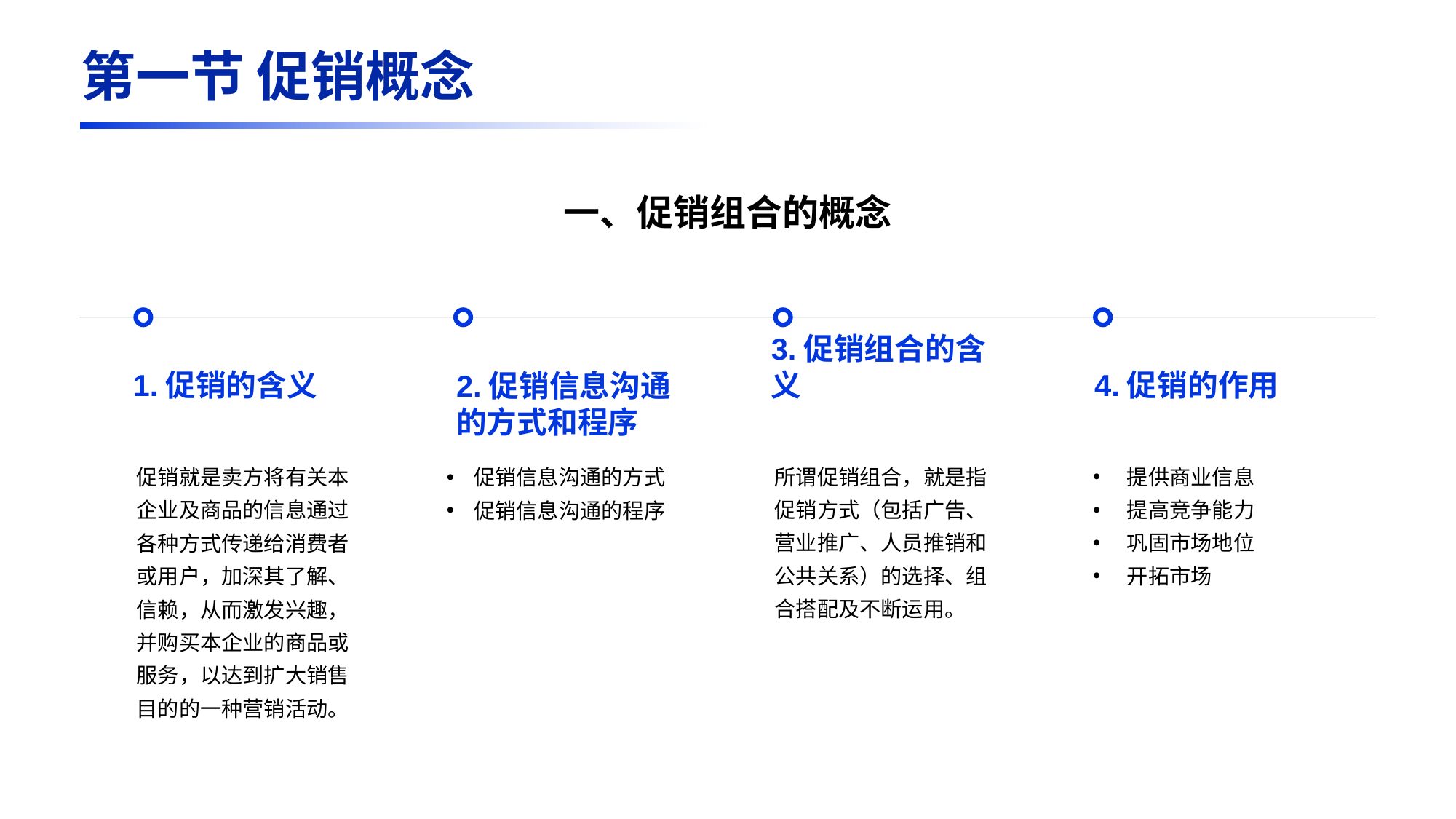

第一节 促销概念
一、促销组合的概念

1.促销的含义
促销就是卖方将有关本企业及商品的信息通过各种方式传递给消费者或用户，加深其了解、信赖，从而激发兴趣，并购买本企业的商品或服务，以达到扩大销售目的的一种营销活动。

2.促销信息沟通的方式和程序
促销信息沟通的方式
促销信息沟通的程序

3.促销组合的含义
所谓促销组合，就是指促销方式（包括广告、营业推广、人员推销和公共关系）的选择、组合搭配及不断运用。

4.促销的作用
提供商业信息
提高竞争能力
巩固市场地位
开拓市场